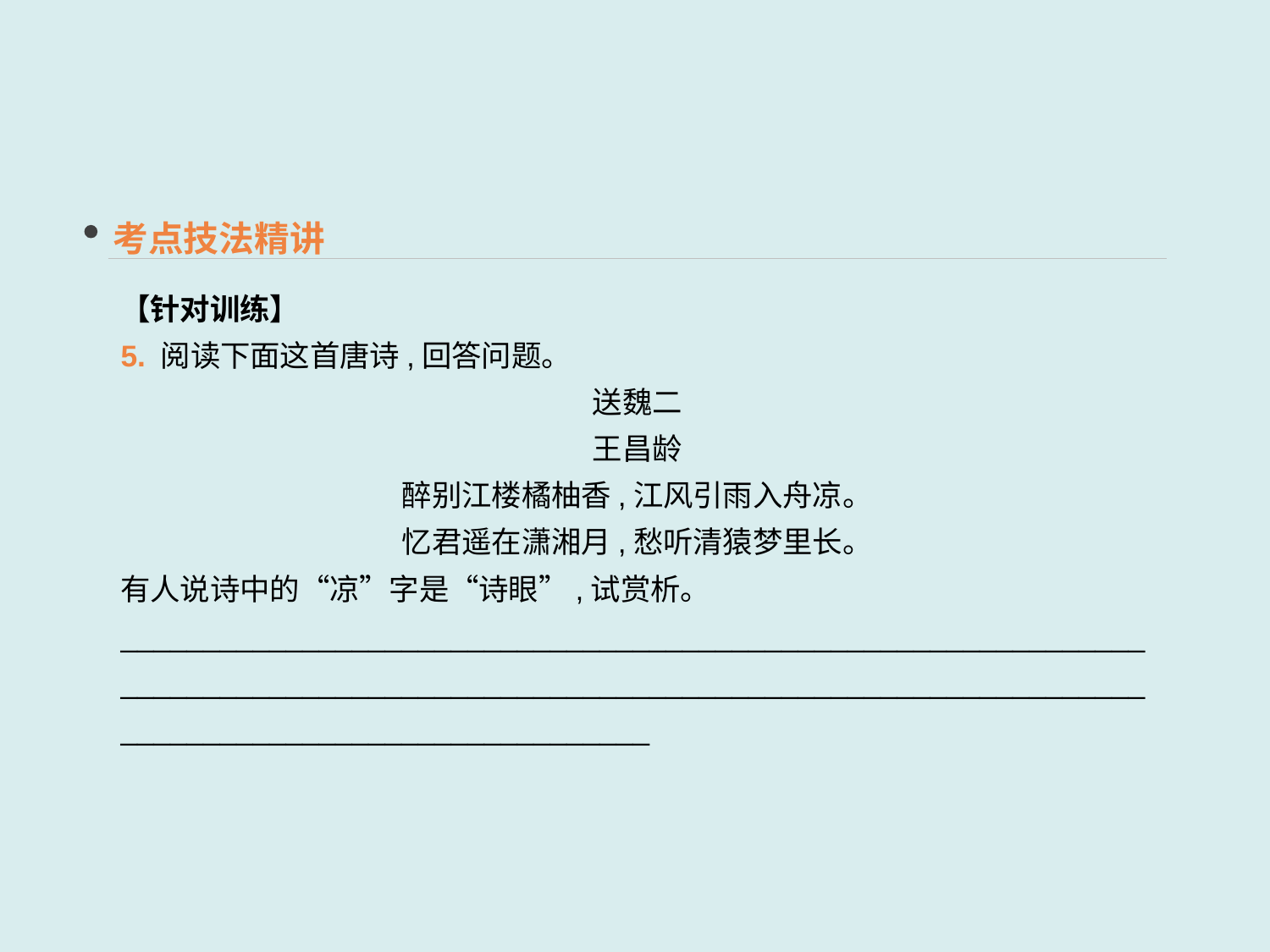

考点技法精讲

【针对训练】
5. 阅读下面这首唐诗,回答问题。
送魏二
王昌龄
醉别江楼橘柚香,江风引雨入舟凉。
忆君遥在潇湘月,愁听清猿梦里长。
有人说诗中的“凉”字是“诗眼”,试赏析。
____________________________________________________________________________________________________________________________________________________________